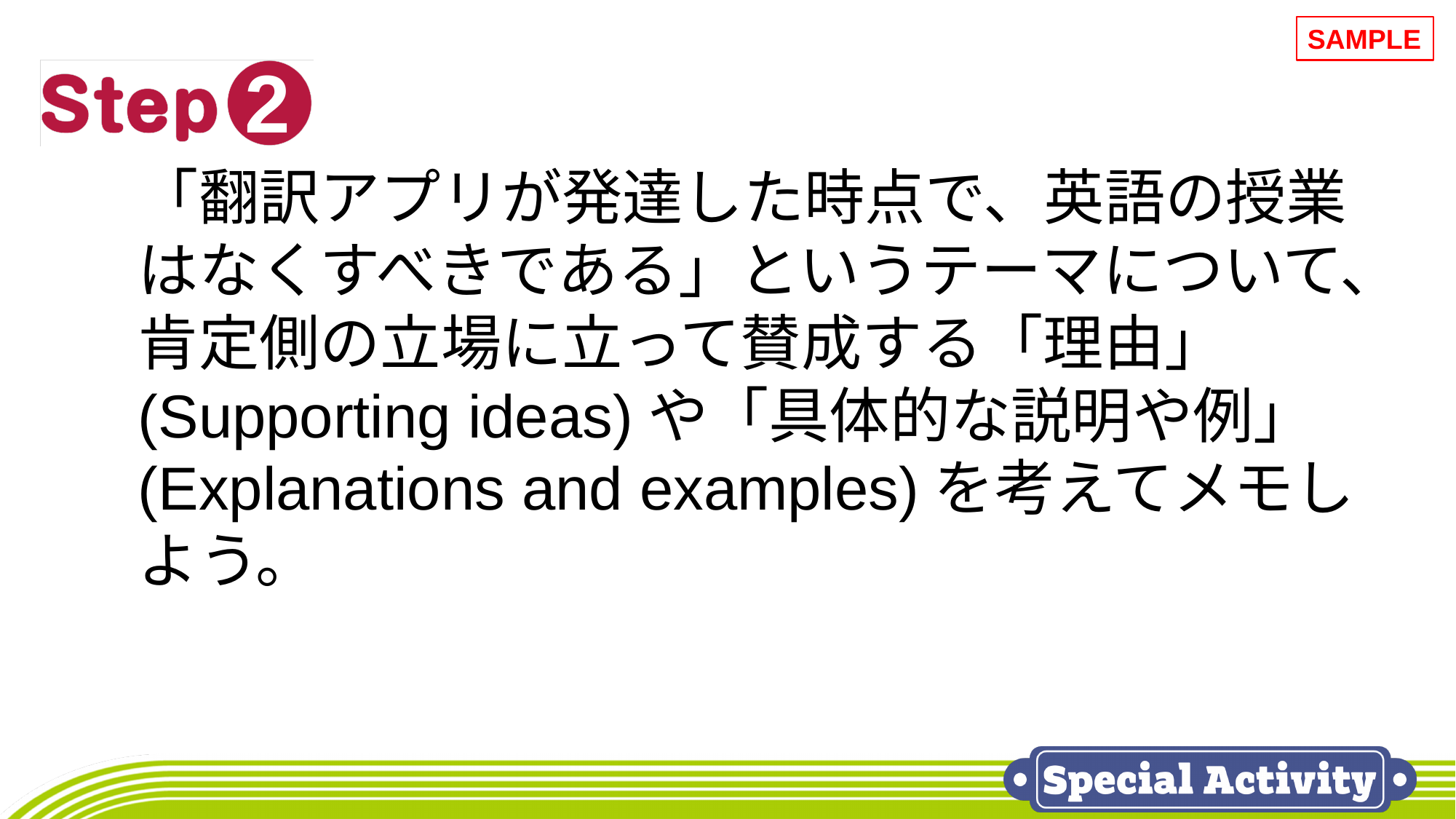

SAMPLE
2
「翻訳アプリが発達した時点で、英語の授業はなくすべきである」というテーマについて、肯定側の立場に立って賛成する「理由」(Supporting ideas)や「具体的な説明や例」(Explanations and examples)を考えてメモしよう。